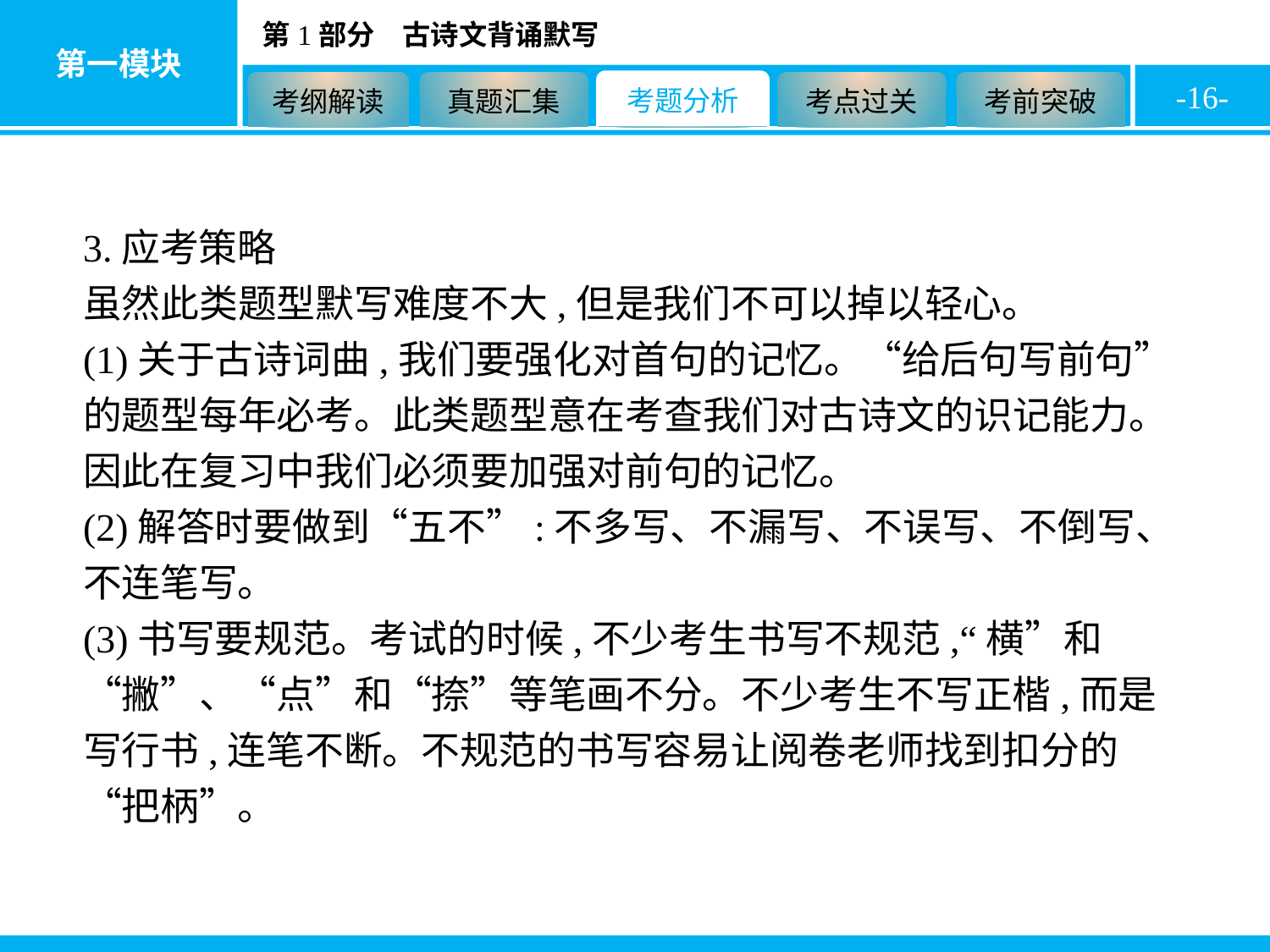

-16-
3.应考策略
虽然此类题型默写难度不大,但是我们不可以掉以轻心。
(1)关于古诗词曲,我们要强化对首句的记忆。“给后句写前句”的题型每年必考。此类题型意在考查我们对古诗文的识记能力。因此在复习中我们必须要加强对前句的记忆。
(2)解答时要做到“五不”:不多写、不漏写、不误写、不倒写、不连笔写。
(3)书写要规范。考试的时候,不少考生书写不规范,“横”和“撇”、“点”和“捺”等笔画不分。不少考生不写正楷,而是写行书,连笔不断。不规范的书写容易让阅卷老师找到扣分的“把柄”。